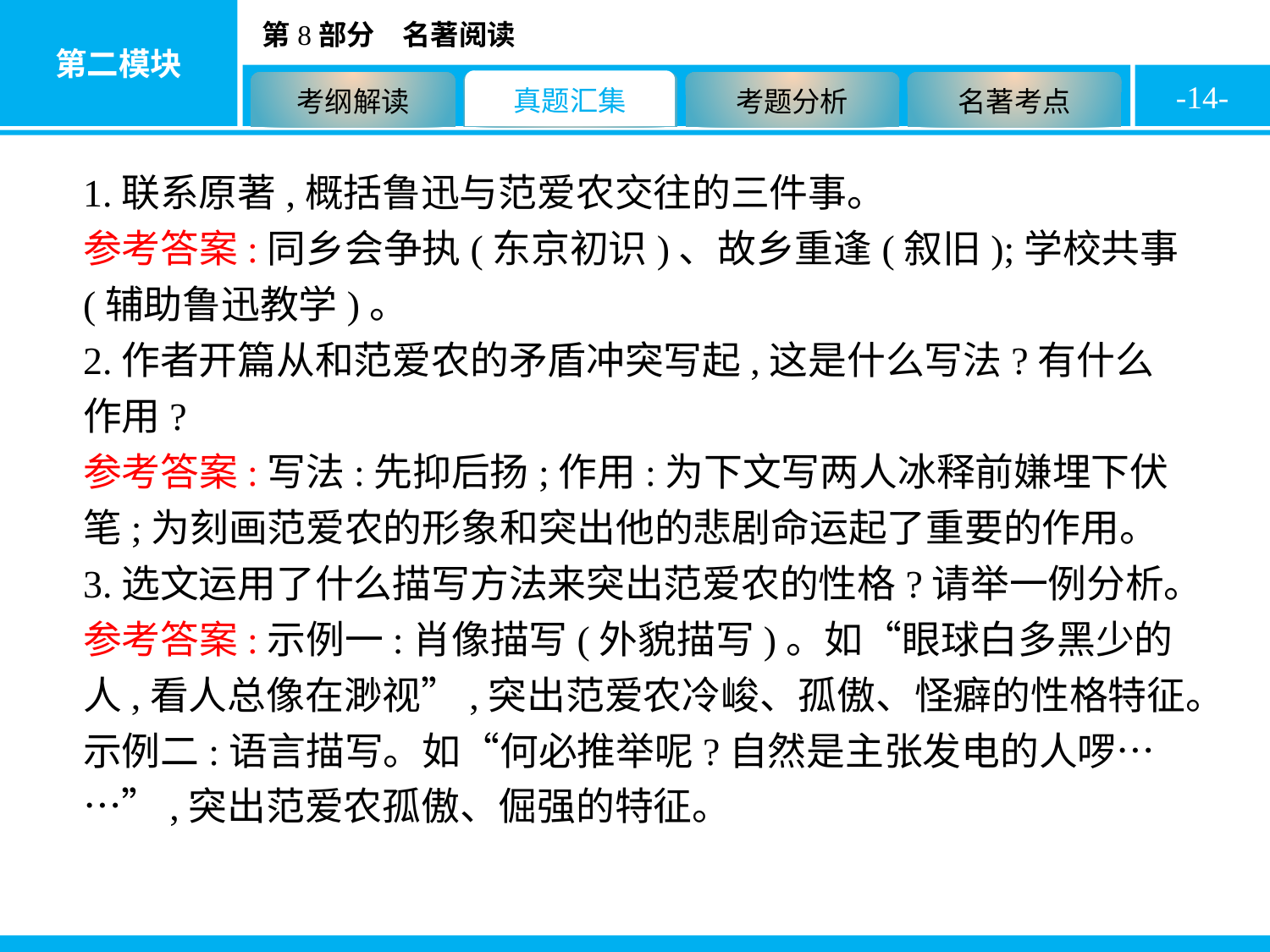

-14-
1.联系原著,概括鲁迅与范爱农交往的三件事。
参考答案:同乡会争执(东京初识)、故乡重逢(叙旧);学校共事(辅助鲁迅教学)。
2.作者开篇从和范爱农的矛盾冲突写起,这是什么写法?有什么作用?
参考答案:写法:先抑后扬;作用:为下文写两人冰释前嫌埋下伏笔;为刻画范爱农的形象和突出他的悲剧命运起了重要的作用。
3.选文运用了什么描写方法来突出范爱农的性格?请举一例分析。
参考答案:示例一:肖像描写(外貌描写)。如“眼球白多黑少的人,看人总像在渺视”,突出范爱农冷峻、孤傲、怪癖的性格特征。
示例二:语言描写。如“何必推举呢?自然是主张发电的人啰……”,突出范爱农孤傲、倔强的特征。